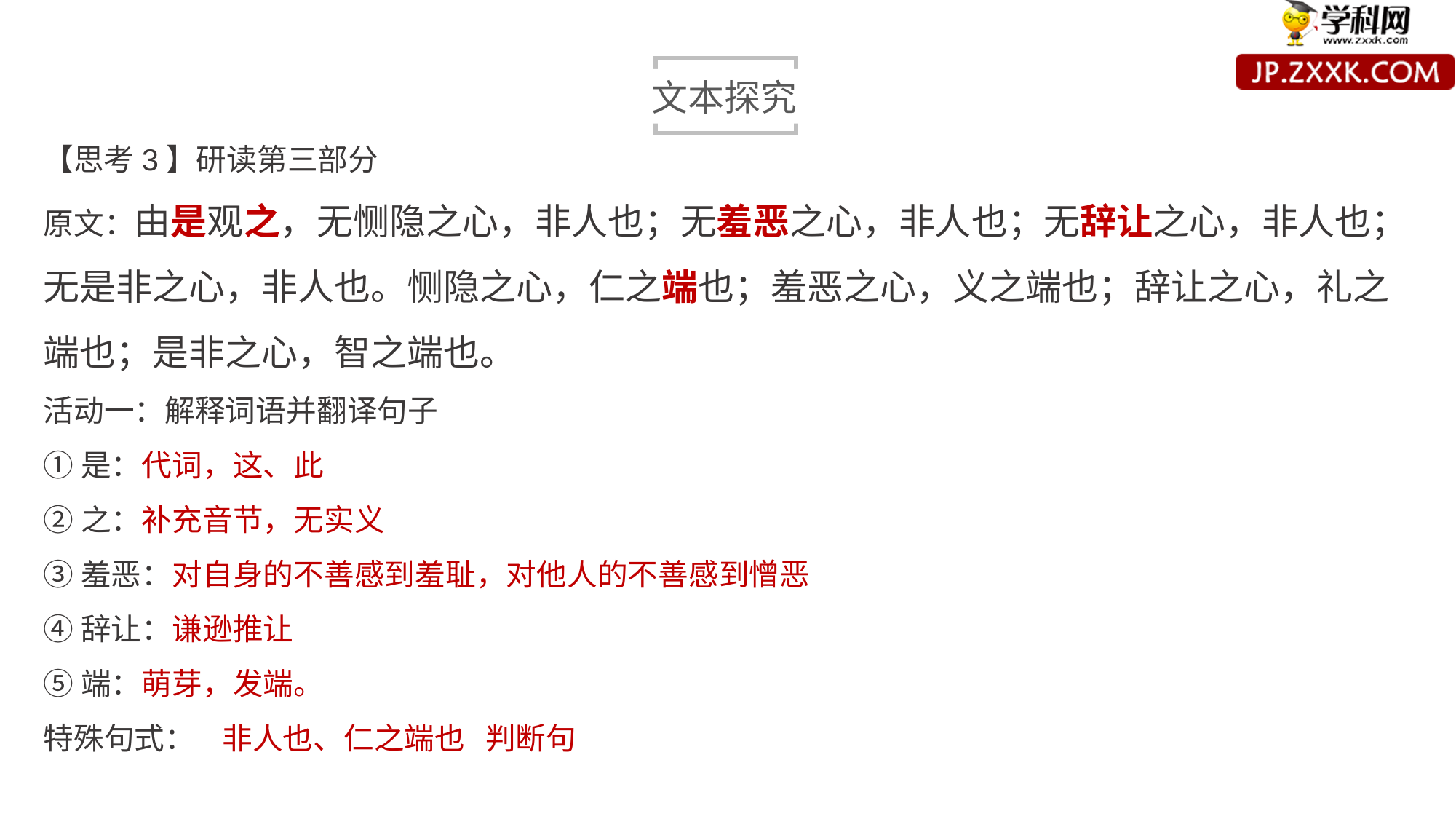

文本探究
【思考3】研读第三部分
原文：由是观之，无恻隐之心，非人也；无羞恶之心，非人也；无辞让之心，非人也；无是非之心，非人也。恻隐之心，仁之端也；羞恶之心，义之端也；辞让之心，礼之端也；是非之心，智之端也。
活动一：解释词语并翻译句子
①是：代词，这、此
②之：补充音节，无实义
③羞恶：对自身的不善感到羞耻，对他人的不善感到憎恶
④辞让：谦逊推让
⑤端：萌芽，发端。
特殊句式：    非人也、仁之端也   判断句